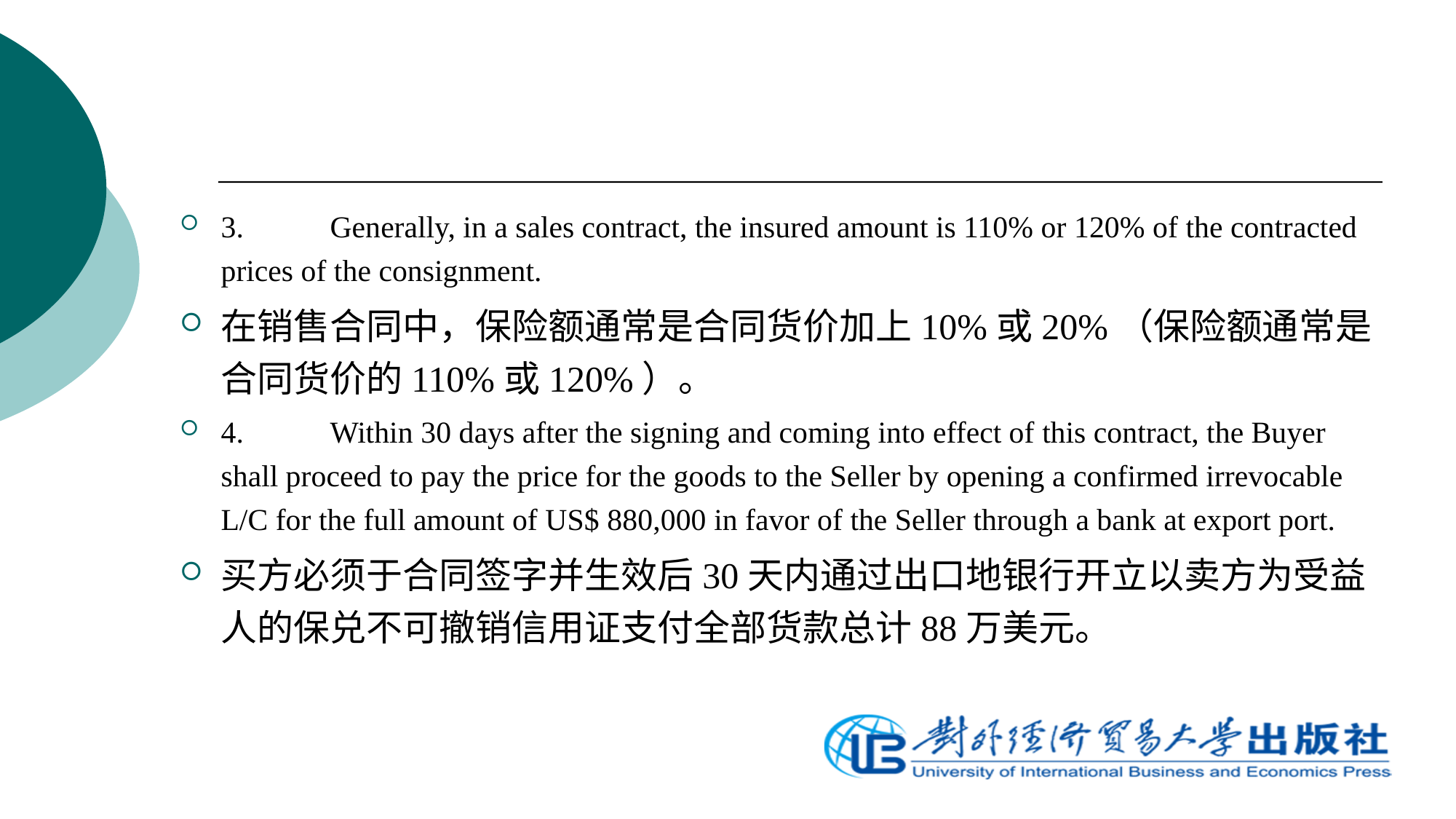

3.	Generally, in a sales contract, the insured amount is 110% or 120% of the contracted prices of the consignment.
在销售合同中，保险额通常是合同货价加上10%或20%（保险额通常是合同货价的110%或120%）。
4.	Within 30 days after the signing and coming into effect of this contract, the Buyer shall proceed to pay the price for the goods to the Seller by opening a confirmed irrevocable L/C for the full amount of US$ 880,000 in favor of the Seller through a bank at export port.
买方必须于合同签字并生效后30天内通过出口地银行开立以卖方为受益人的保兑不可撤销信用证支付全部货款总计88万美元。